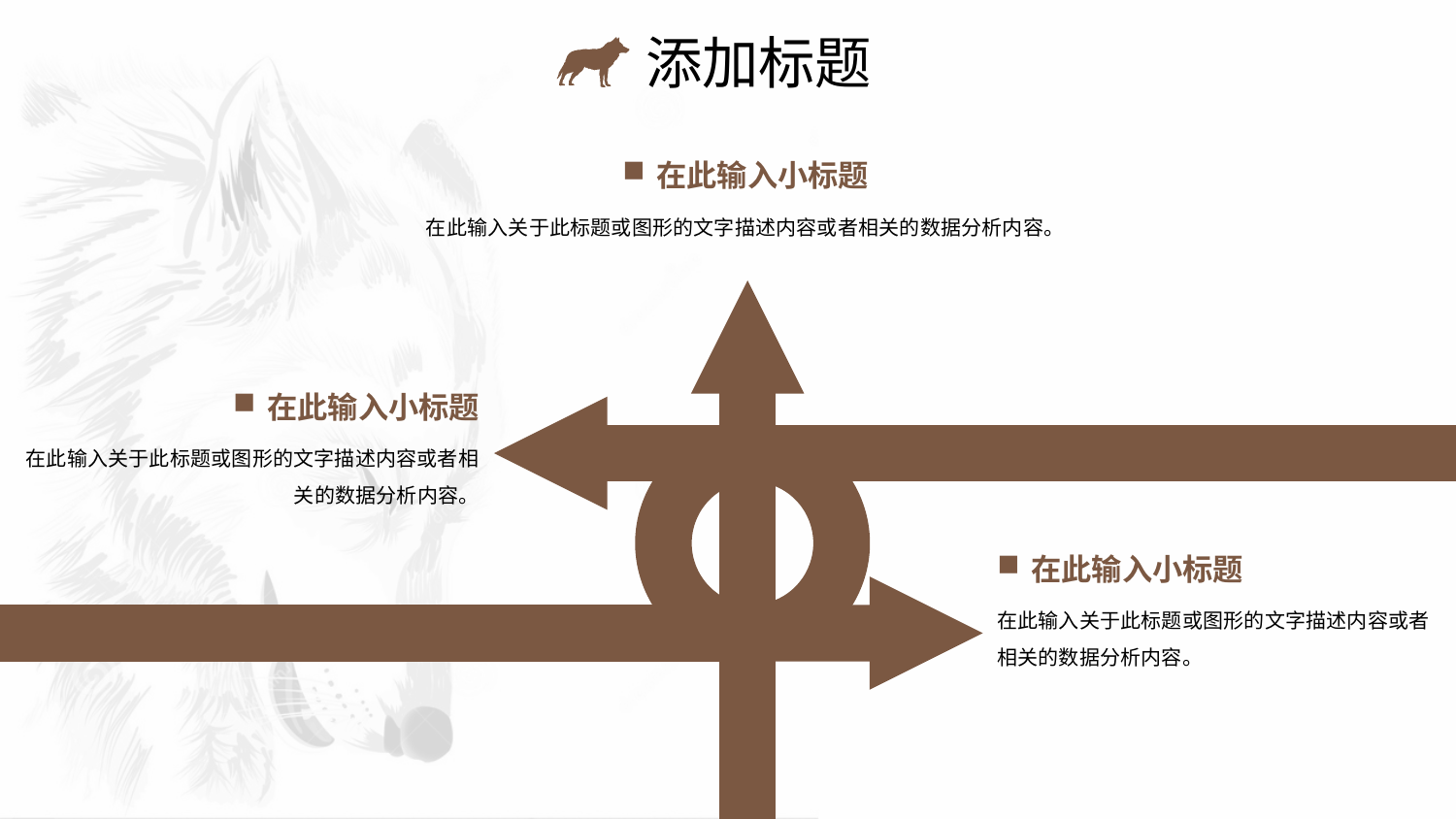

添加标题

在此输入小标题
在此输入关于此标题或图形的文字描述内容或者相关的数据分析内容。
在此输入小标题
在此输入关于此标题或图形的文字描述内容或者相关的数据分析内容。

在此输入小标题
在此输入关于此标题或图形的文字描述内容或者相关的数据分析内容。